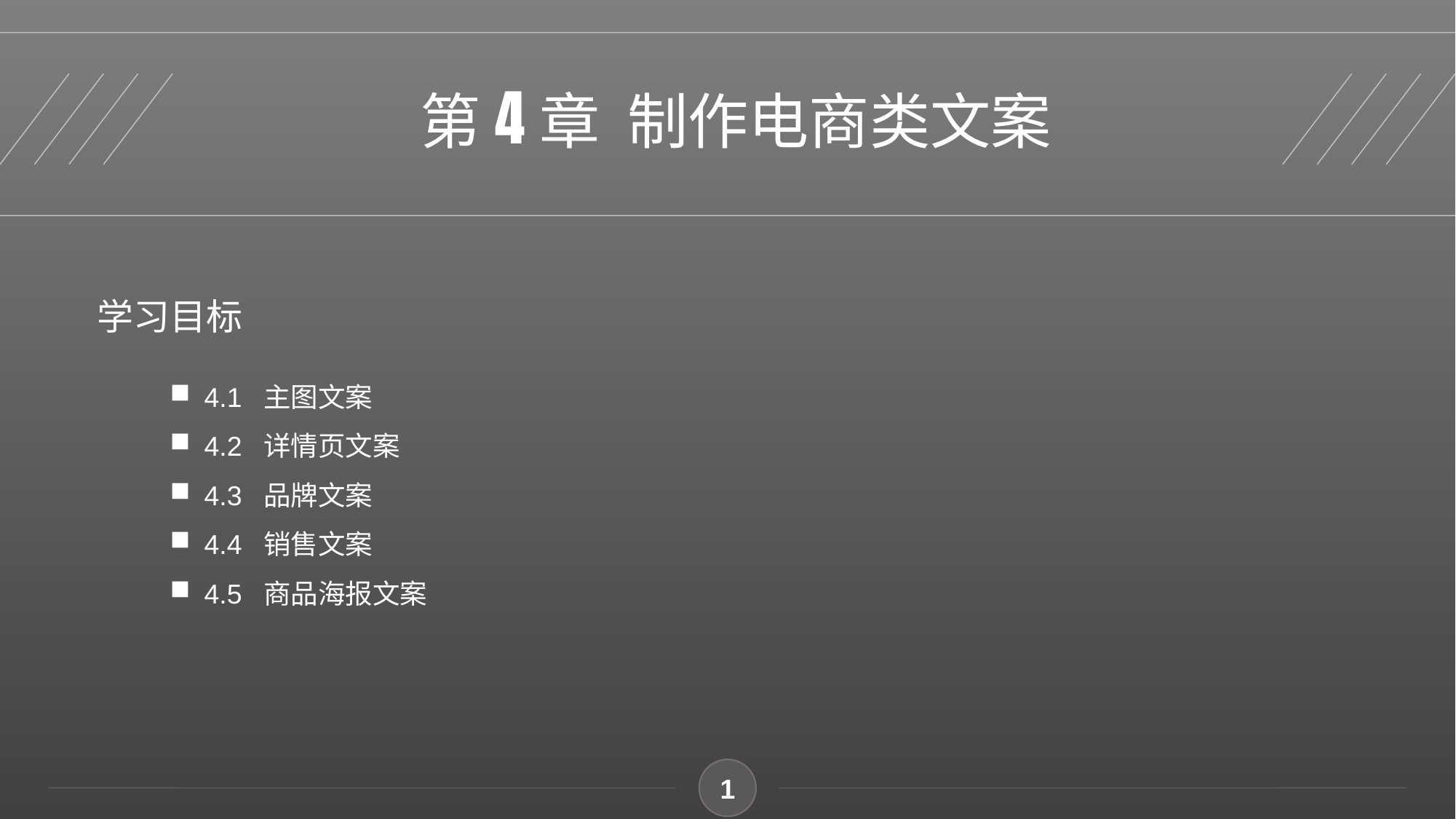

第4章  制作电商类文案

学习目标
4.1  主图文案
4.2  详情页文案
4.3  品牌文案
4.4  销售文案
4.5  商品海报文案